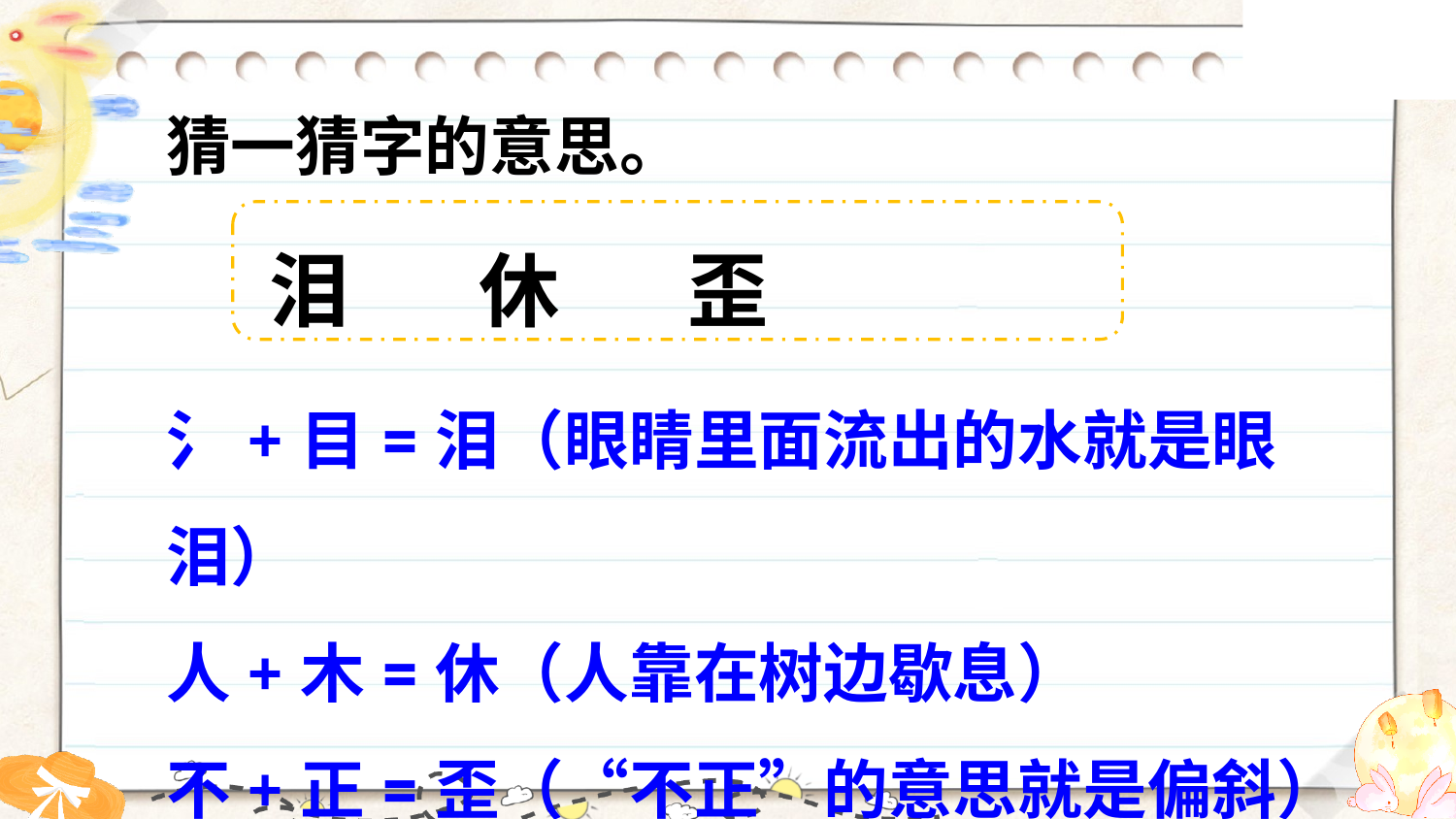

猜一猜字的意思。
泪       休       歪

氵+目=泪（眼睛里面流出的水就是眼泪）
人+木=休（人靠在树边歇息）
不+正=歪（“不正”的意思就是偏斜）